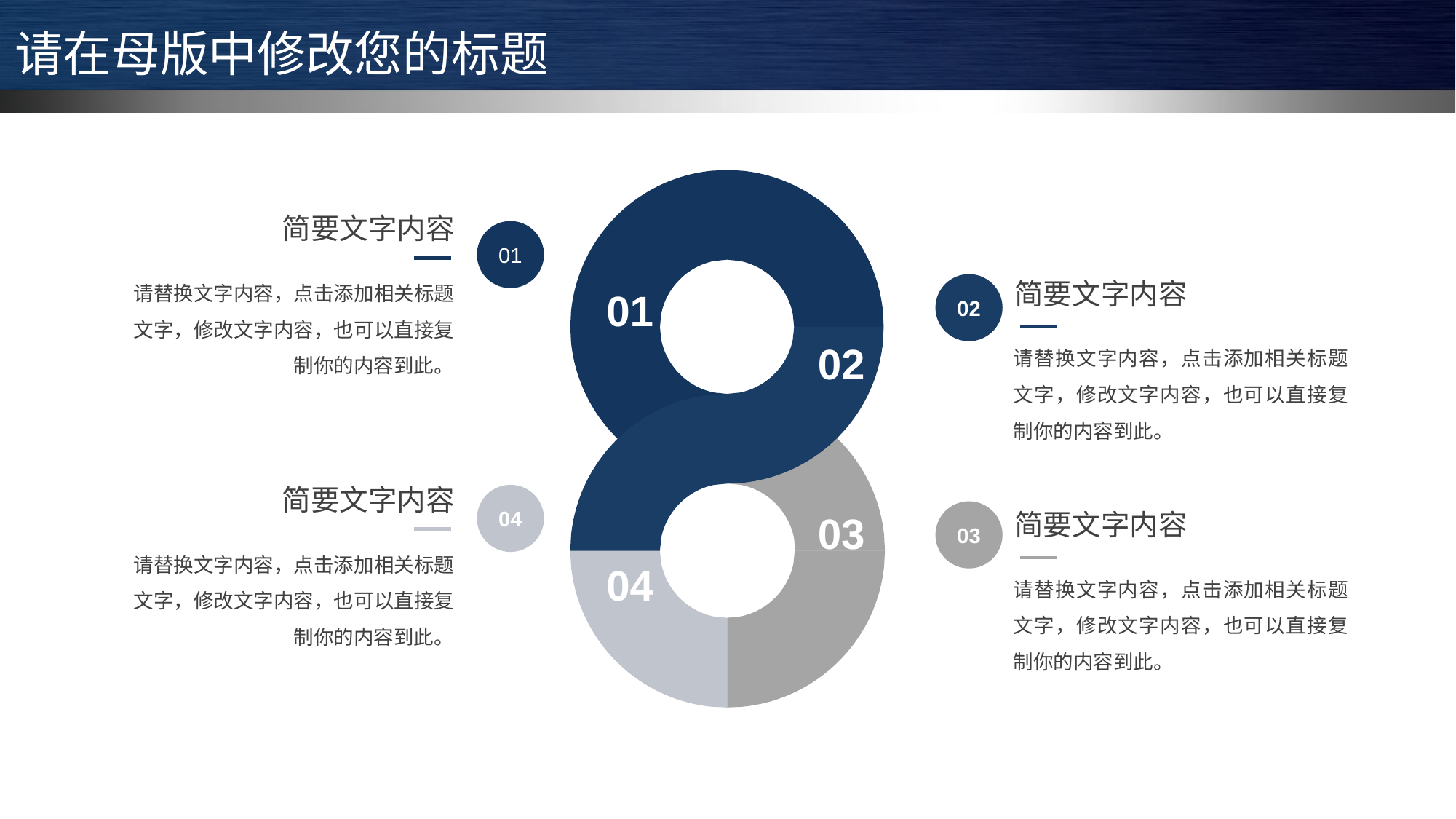

简要文字内容
01
请替换文字内容，点击添加相关标题文字，修改文字内容，也可以直接复制你的内容到此。
简要文字内容
02
01

请替换文字内容，点击添加相关标题文字，修改文字内容，也可以直接复制你的内容到此。
02

简要文字内容
04
03
03
简要文字内容
请替换文字内容，点击添加相关标题文字，修改文字内容，也可以直接复制你的内容到此。

04
请替换文字内容，点击添加相关标题文字，修改文字内容，也可以直接复制你的内容到此。